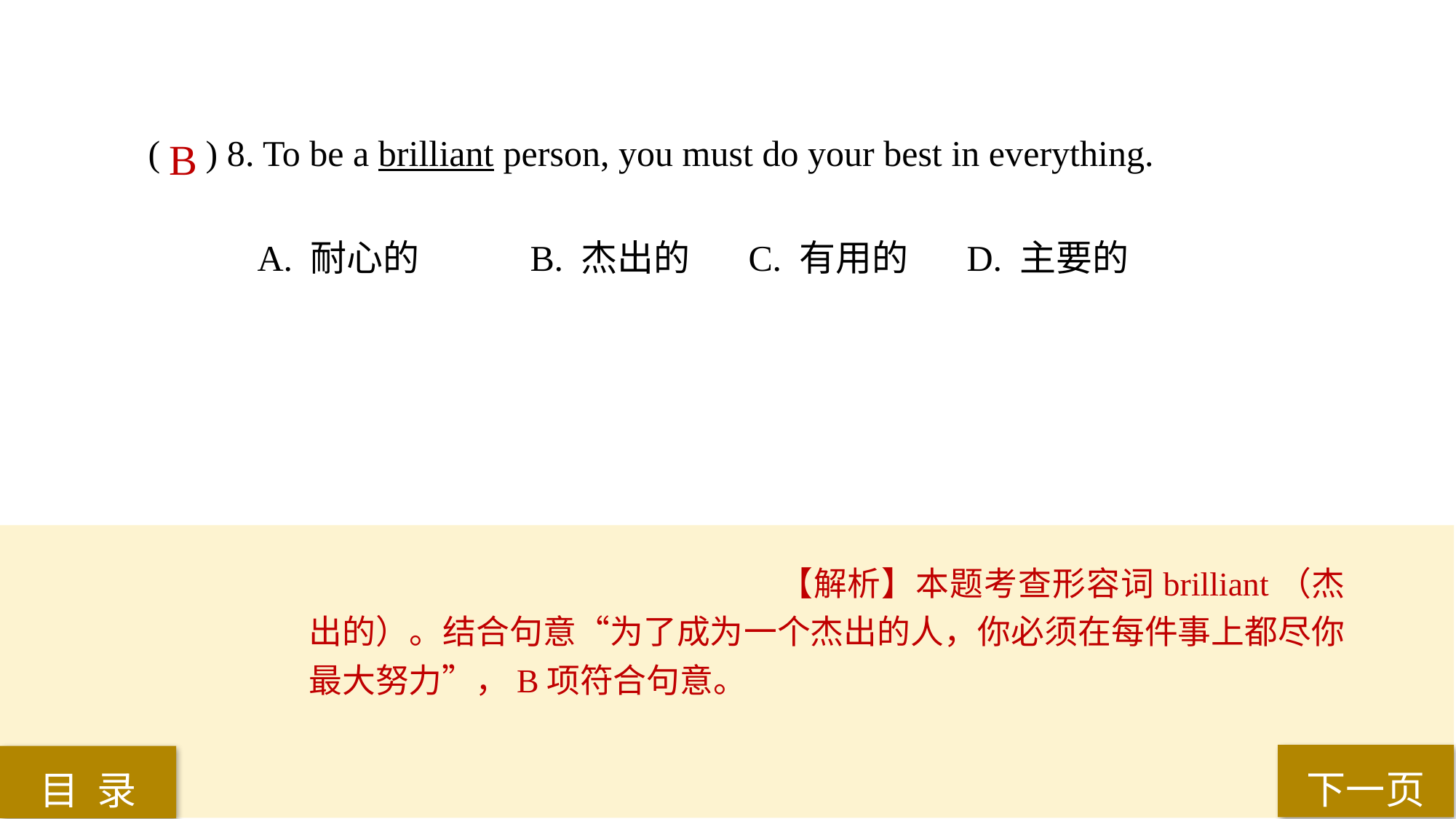

(     ) 8. To be a brilliant person, you must do your best in everything.

A. 耐心的 	B. 杰出的	C. 有用的 	D. 主要的
B
【解析】本题考查形容词brilliant（杰出的）。结合句意“为了成为一个杰出的人，你必须在每件事上都尽你最大努力”，B项符合句意。